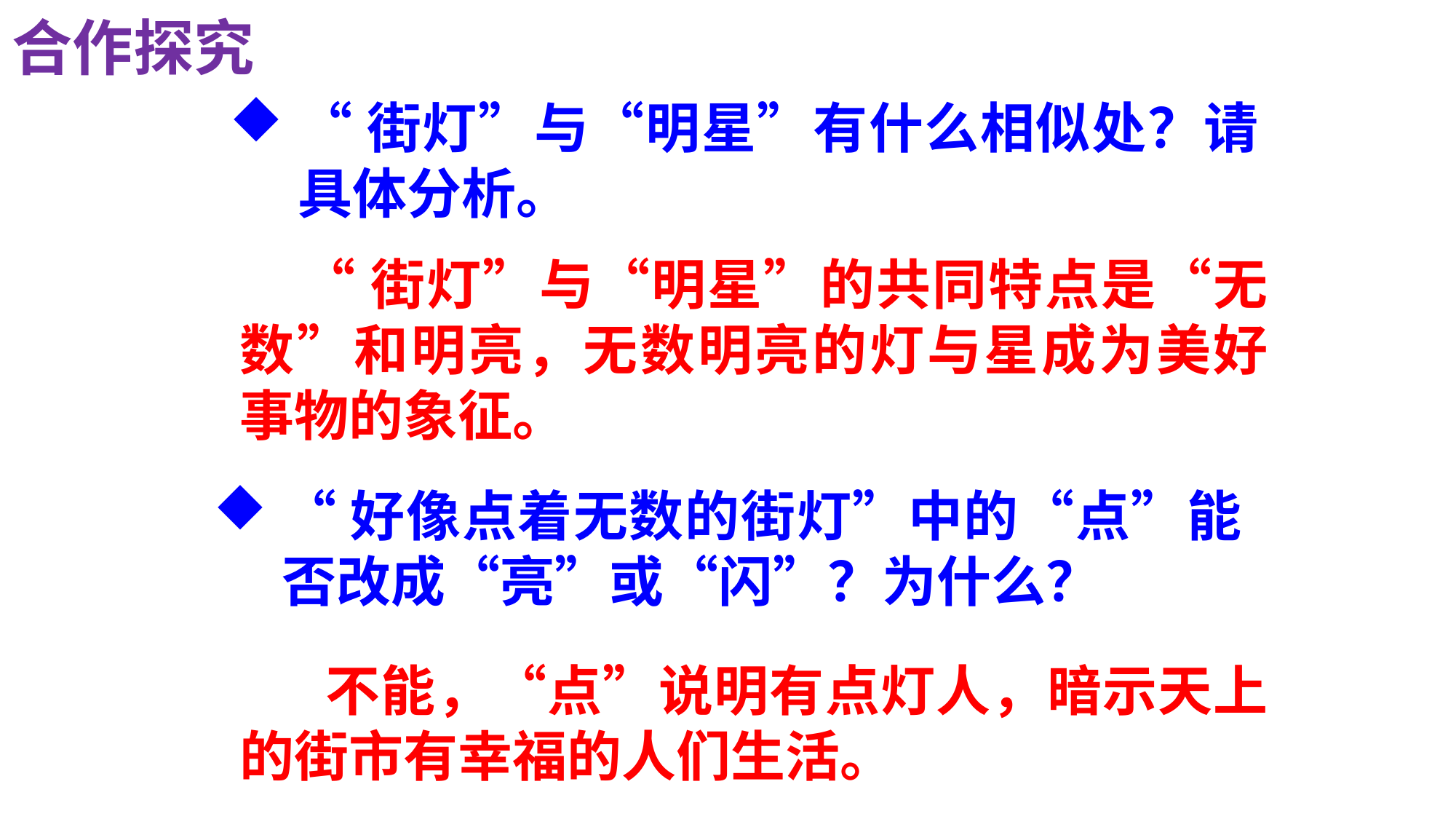

合作探究
“街灯”与“明星”有什么相似处？请具体分析。
  “街灯”与“明星”的共同特点是“无数”和明亮，无数明亮的灯与星成为美好事物的象征。
“好像点着无数的街灯”中的“点”能否改成“亮”或“闪”？为什么？
   不能，“点”说明有点灯人，暗示天上的街市有幸福的人们生活。